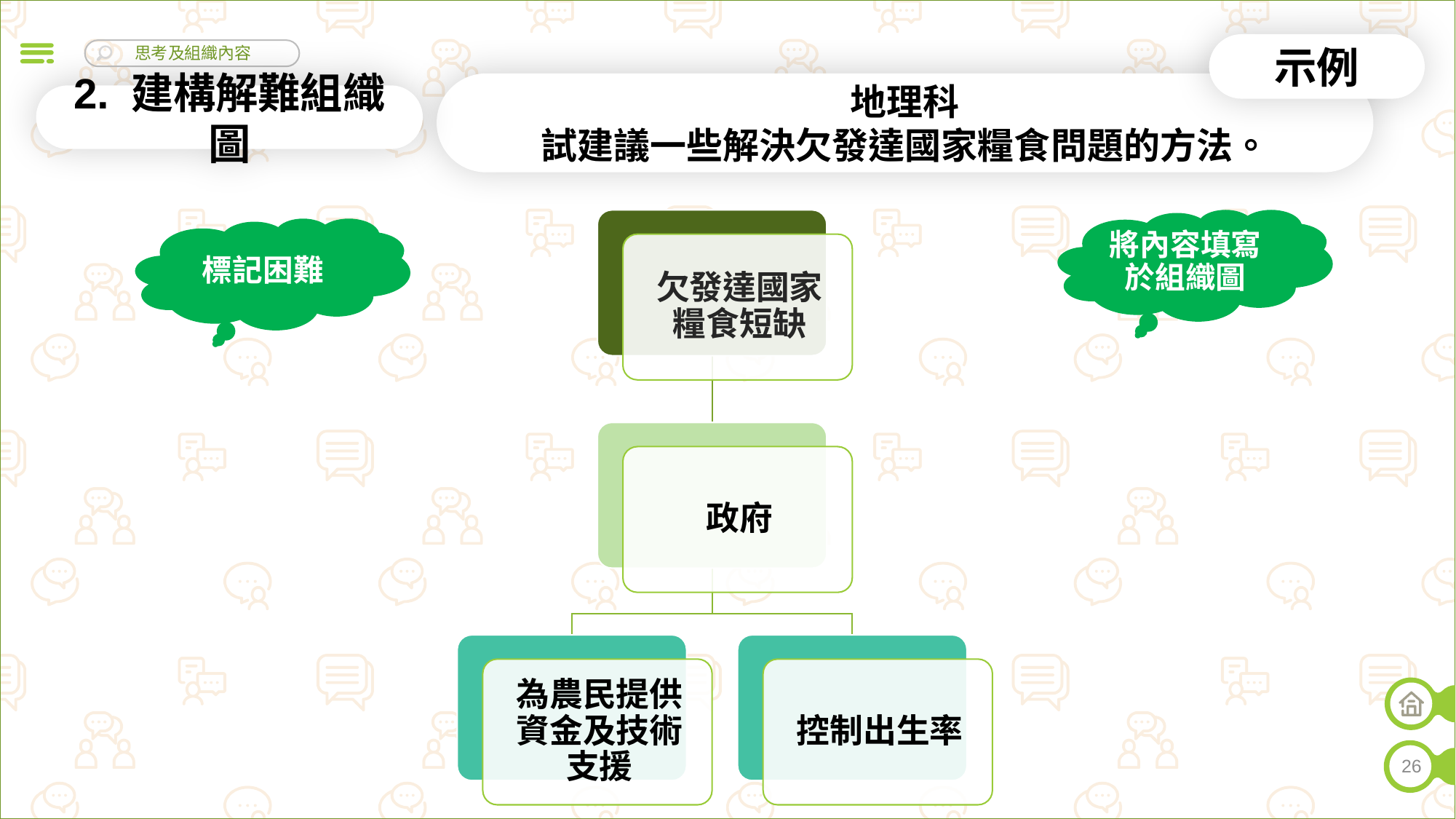

示例
地理科
試建議一些解決欠發達國家糧食問題的方法。
2. 建構解難組織圖
將內容填寫於組織圖
欠發達國家糧食短缺
政府
為農民提供資金及技術支援
控制出生率
標記困難
26